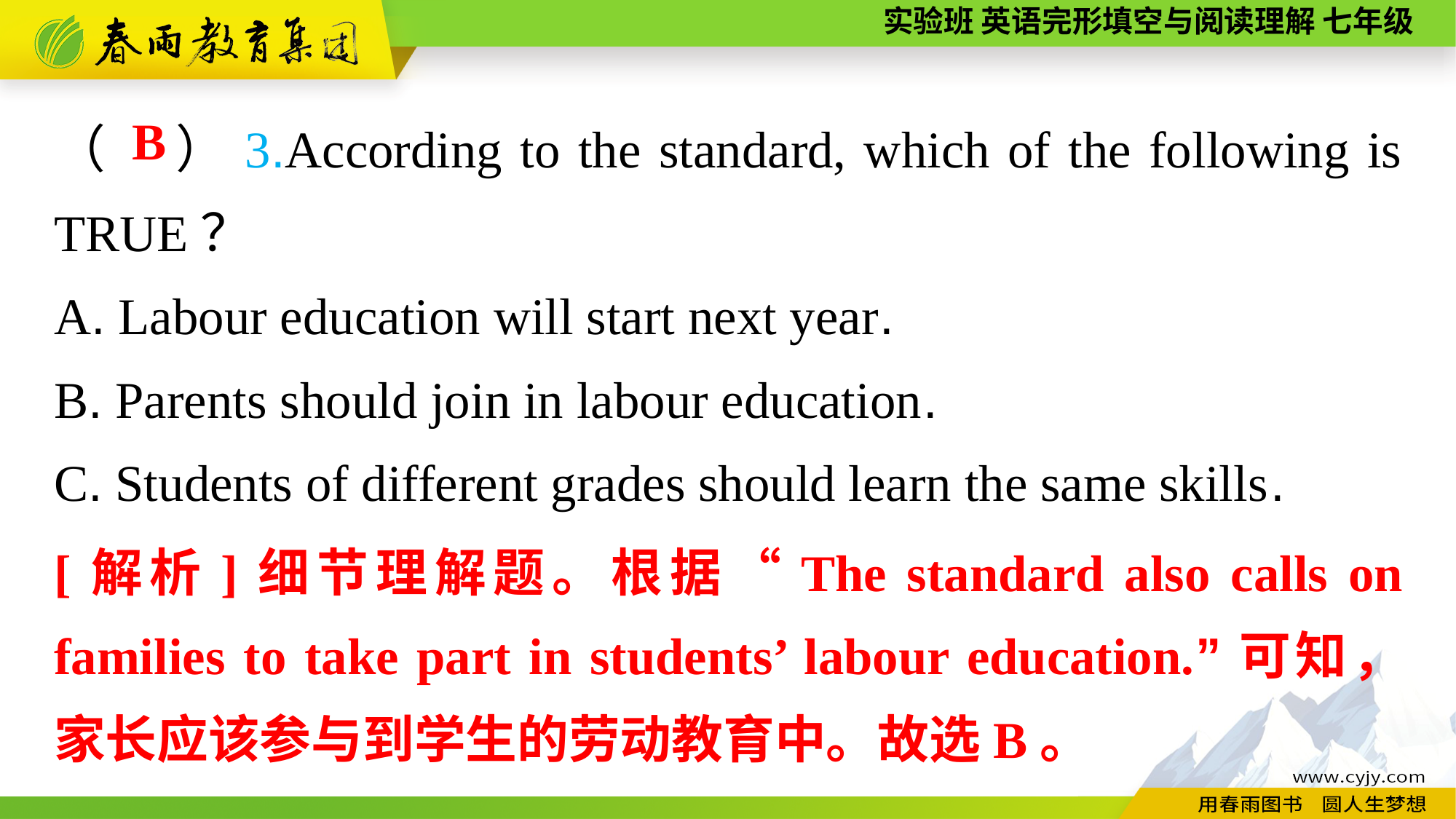

（    ）3.According to the standard, which of the following is TRUE？
A. Labour education will start next year.
B. Parents should join in labour education.
C. Students of different grades should learn the same skills.
B
[解析]细节理解题。根据“The standard also calls on families to take part in students’ labour education.”可知，家长应该参与到学生的劳动教育中。故选B。